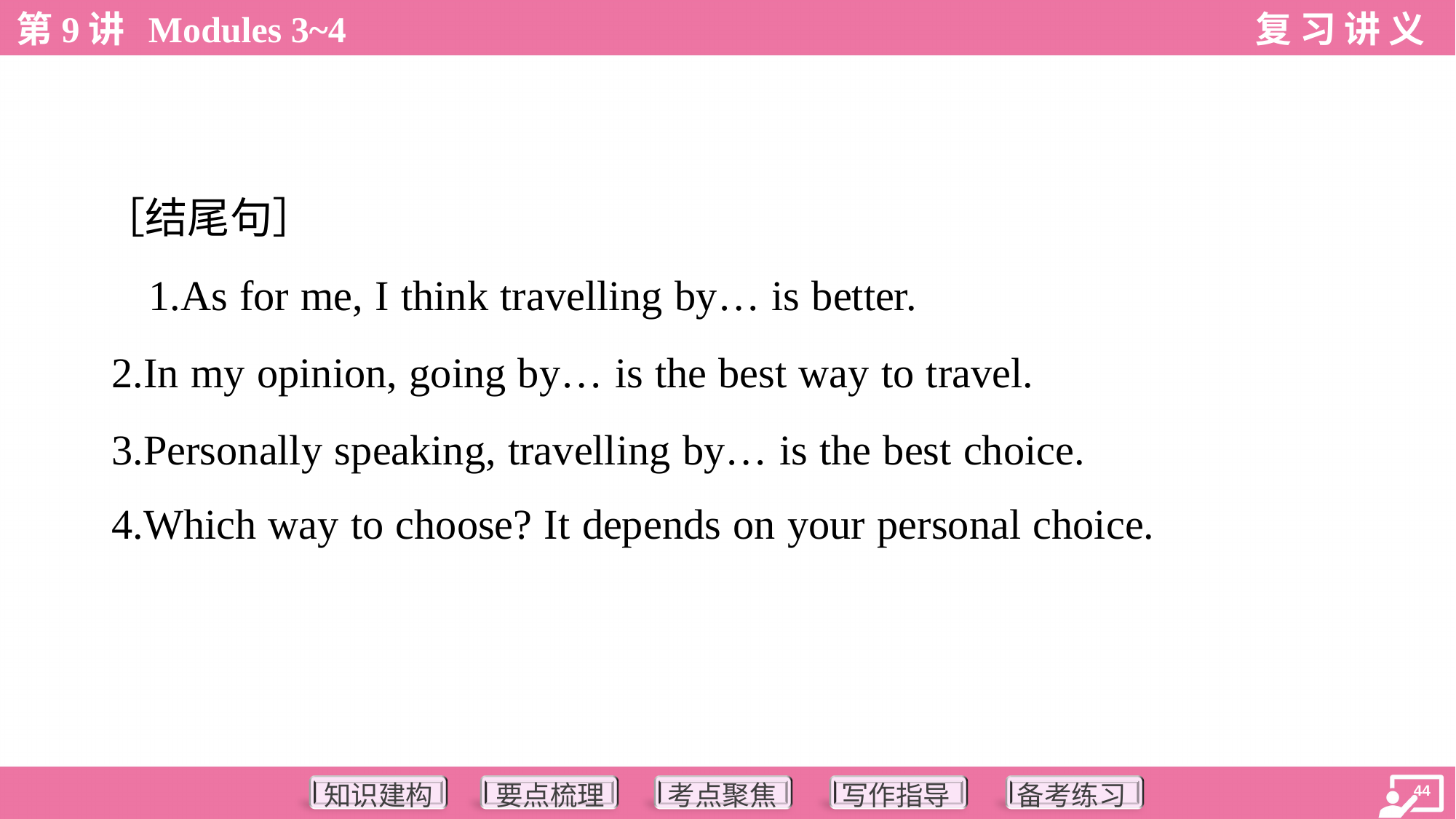

［结尾句］
        1.As for me, I think travelling by… is better.
    2.In my opinion, going by… is the best way to travel.
    3.Personally speaking, travelling by… is the best choice.
    4.Which way to choose? It depends on your personal choice.